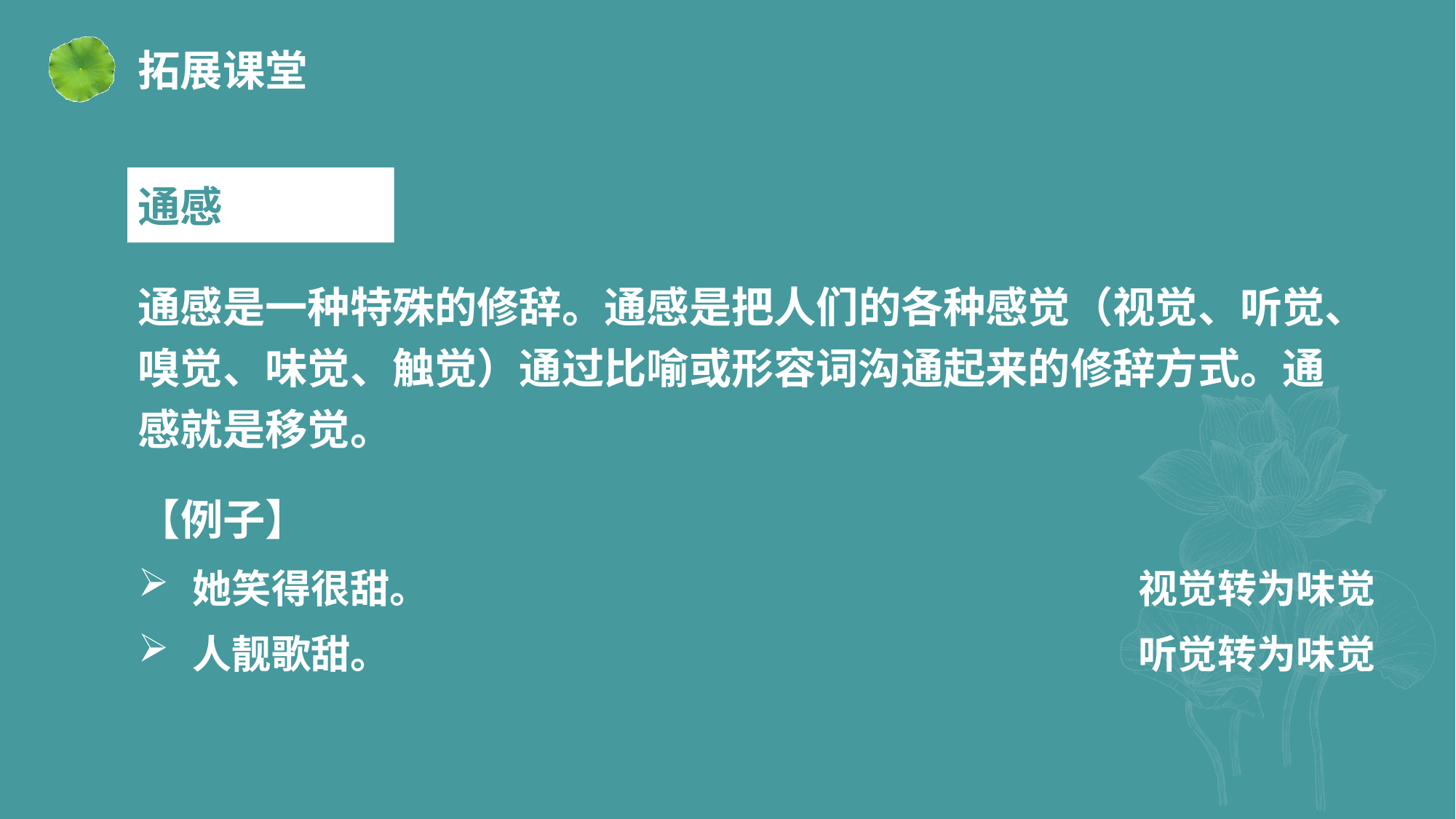

拓展课堂
通感
通感是一种特殊的修辞。通感是把人们的各种感觉（视觉、听觉、嗅觉、味觉、触觉）通过比喻或形容词沟通起来的修辞方式。通感就是移觉。
【例子】
她笑得很甜。
视觉转为味觉
人靓歌甜。
听觉转为味觉